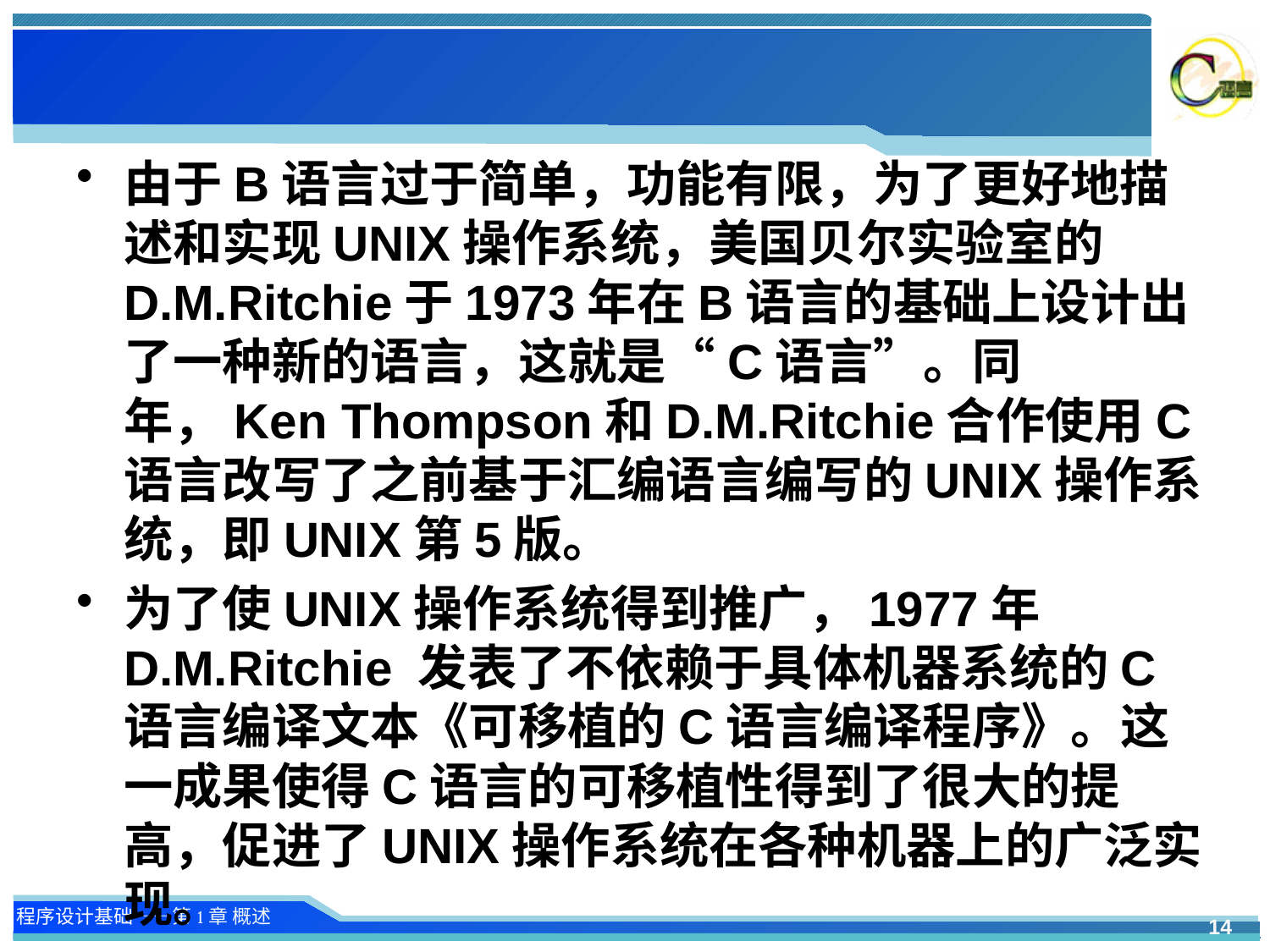

#
由于B语言过于简单，功能有限，为了更好地描述和实现UNIX操作系统，美国贝尔实验室的D.M.Ritchie于1973年在B语言的基础上设计出了一种新的语言，这就是“C语言”。同年，Ken Thompson和D.M.Ritchie合作使用C语言改写了之前基于汇编语言编写的UNIX操作系统，即UNIX第5版。
为了使UNIX操作系统得到推广，1977年D.M.Ritchie 发表了不依赖于具体机器系统的C语言编译文本《可移植的C语言编译程序》。这一成果使得C语言的可移植性得到了很大的提高，促进了UNIX操作系统在各种机器上的广泛实现。
14